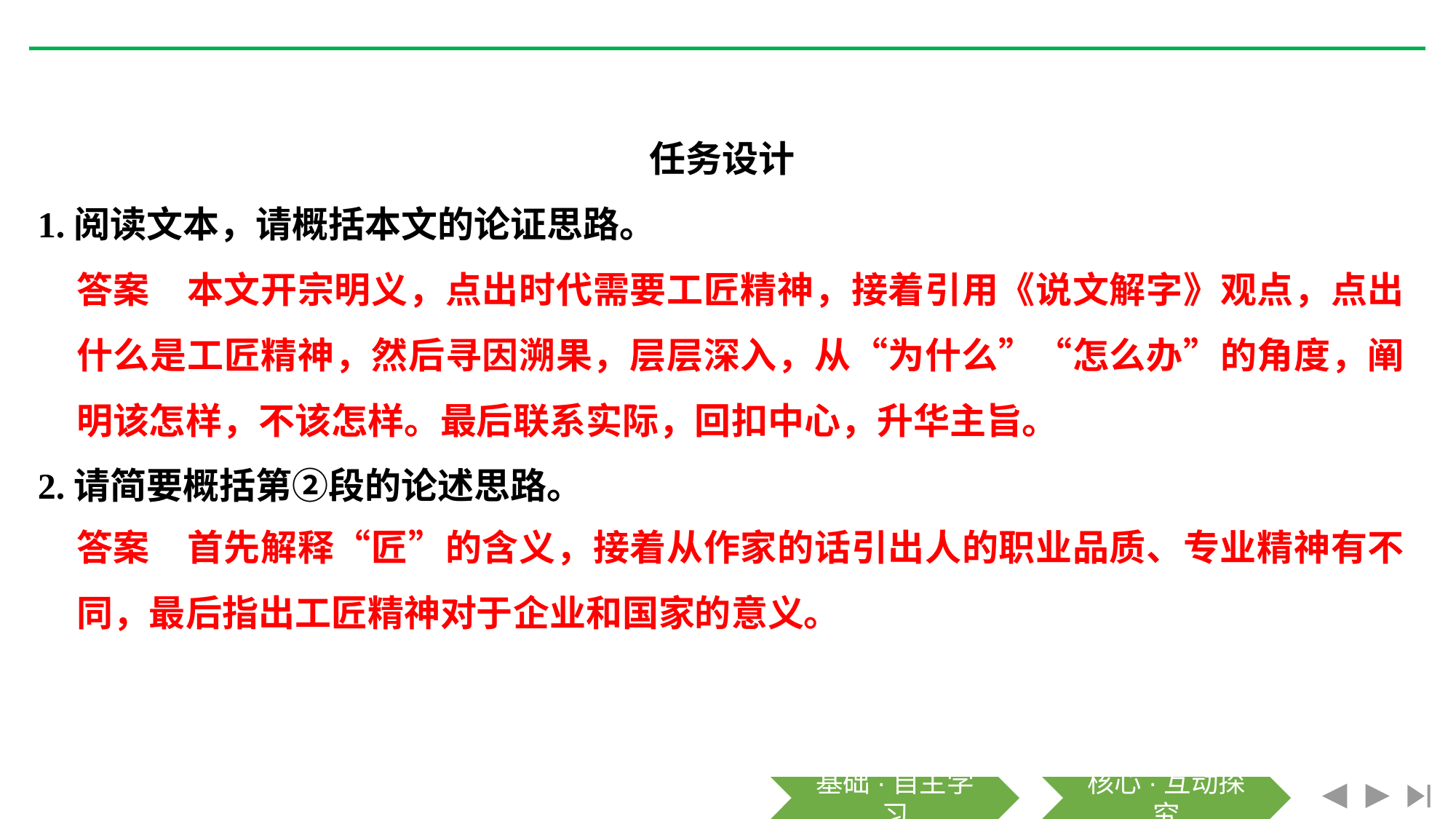

任务设计
1.阅读文本，请概括本文的论证思路。
答案　本文开宗明义，点出时代需要工匠精神，接着引用《说文解字》观点，点出什么是工匠精神，然后寻因溯果，层层深入，从“为什么”“怎么办”的角度，阐明该怎样，不该怎样。最后联系实际，回扣中心，升华主旨。
2.请简要概括第②段的论述思路。
答案　首先解释“匠”的含义，接着从作家的话引出人的职业品质、专业精神有不同，最后指出工匠精神对于企业和国家的意义。